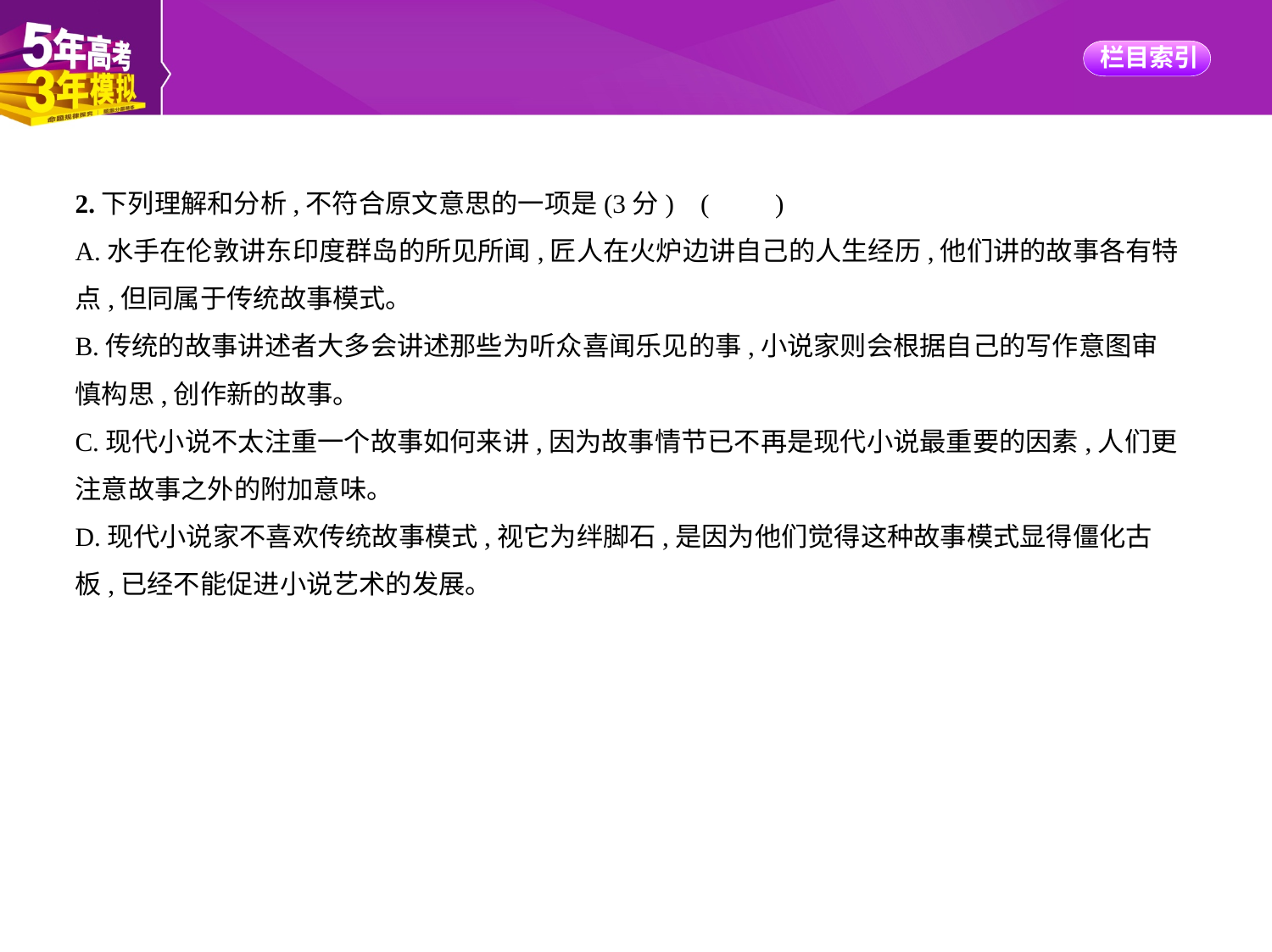

2.下列理解和分析,不符合原文意思的一项是(3分) (　　)
A.水手在伦敦讲东印度群岛的所见所闻,匠人在火炉边讲自己的人生经历,他们讲的故事各有特
点,但同属于传统故事模式。
B.传统的故事讲述者大多会讲述那些为听众喜闻乐见的事,小说家则会根据自己的写作意图审
慎构思,创作新的故事。
C.现代小说不太注重一个故事如何来讲,因为故事情节已不再是现代小说最重要的因素,人们更
注意故事之外的附加意味。
D.现代小说家不喜欢传统故事模式,视它为绊脚石,是因为他们觉得这种故事模式显得僵化古
板,已经不能促进小说艺术的发展。